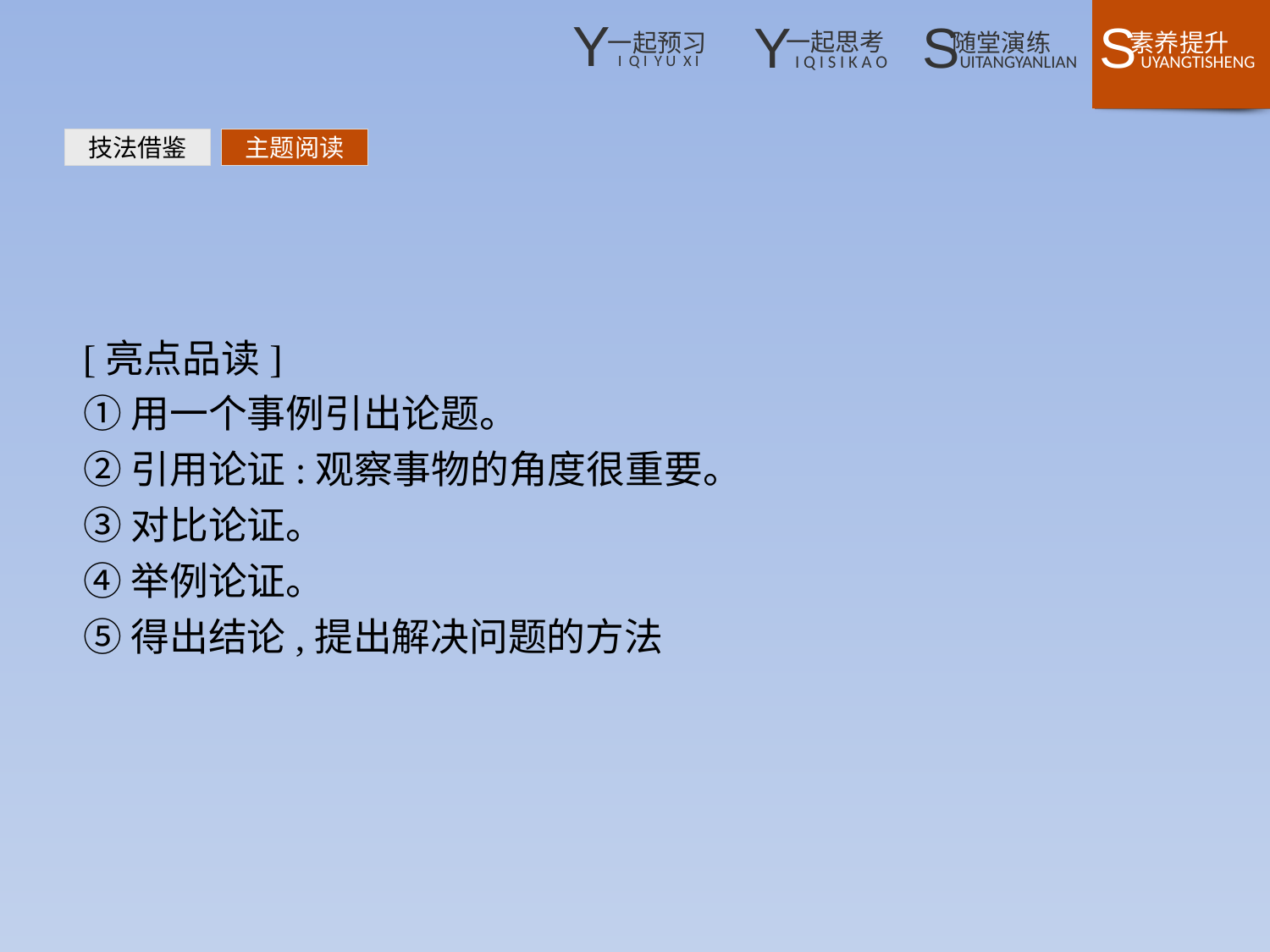

技法借鉴
主题阅读
[亮点品读]
①用一个事例引出论题。
②引用论证:观察事物的角度很重要。
③对比论证。
④举例论证。
⑤得出结论,提出解决问题的方法